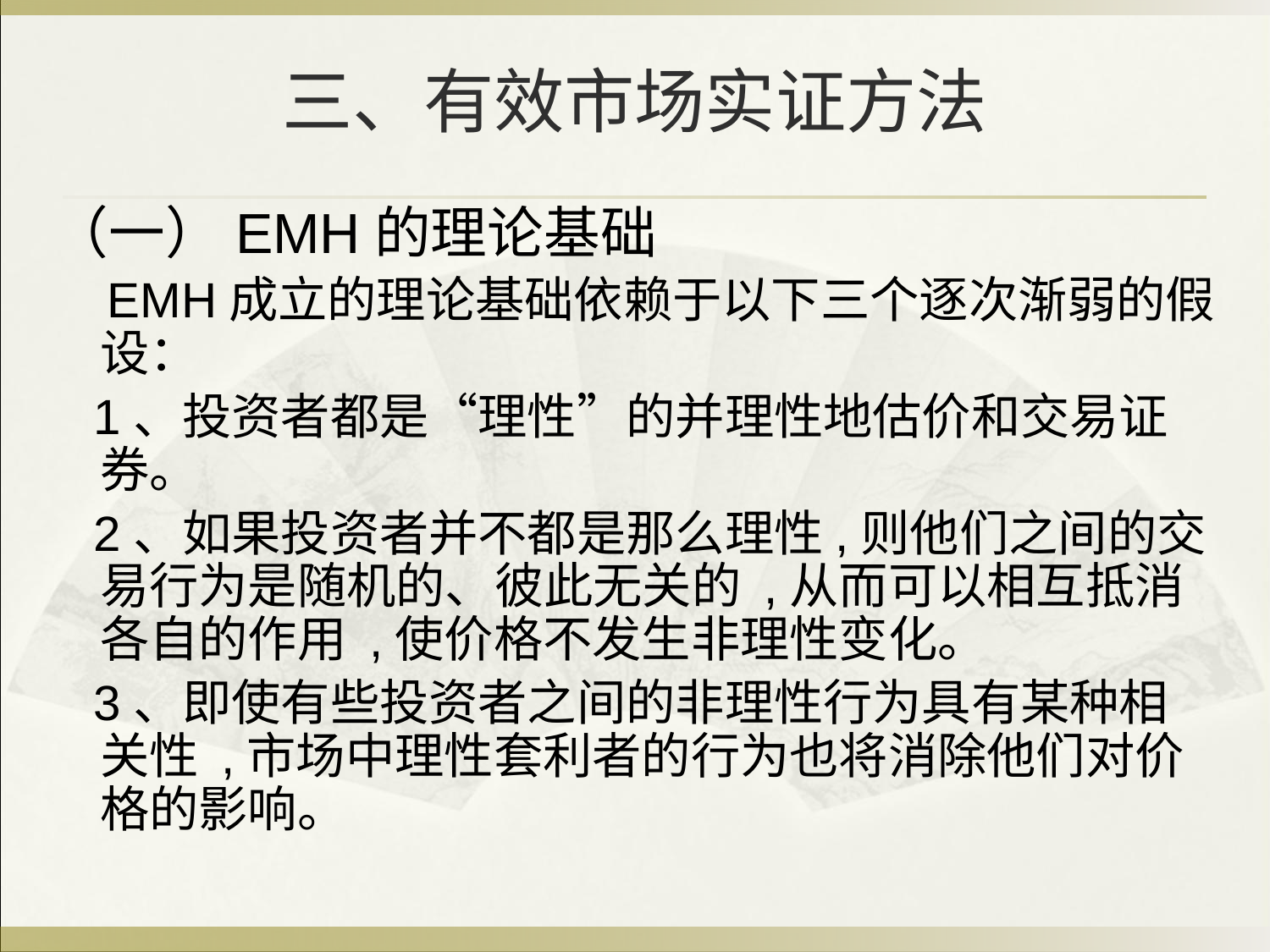

# 三、有效市场实证方法
（一）EMH的理论基础
    EMH成立的理论基础依赖于以下三个逐次渐弱的假设：
   1、投资者都是“理性”的并理性地估价和交易证券。
   2、如果投资者并不都是那么理性,则他们之间的交易行为是随机的、彼此无关的 ,从而可以相互抵消各自的作用 ,使价格不发生非理性变化。
   3、即使有些投资者之间的非理性行为具有某种相关性 ,市场中理性套利者的行为也将消除他们对价格的影响。